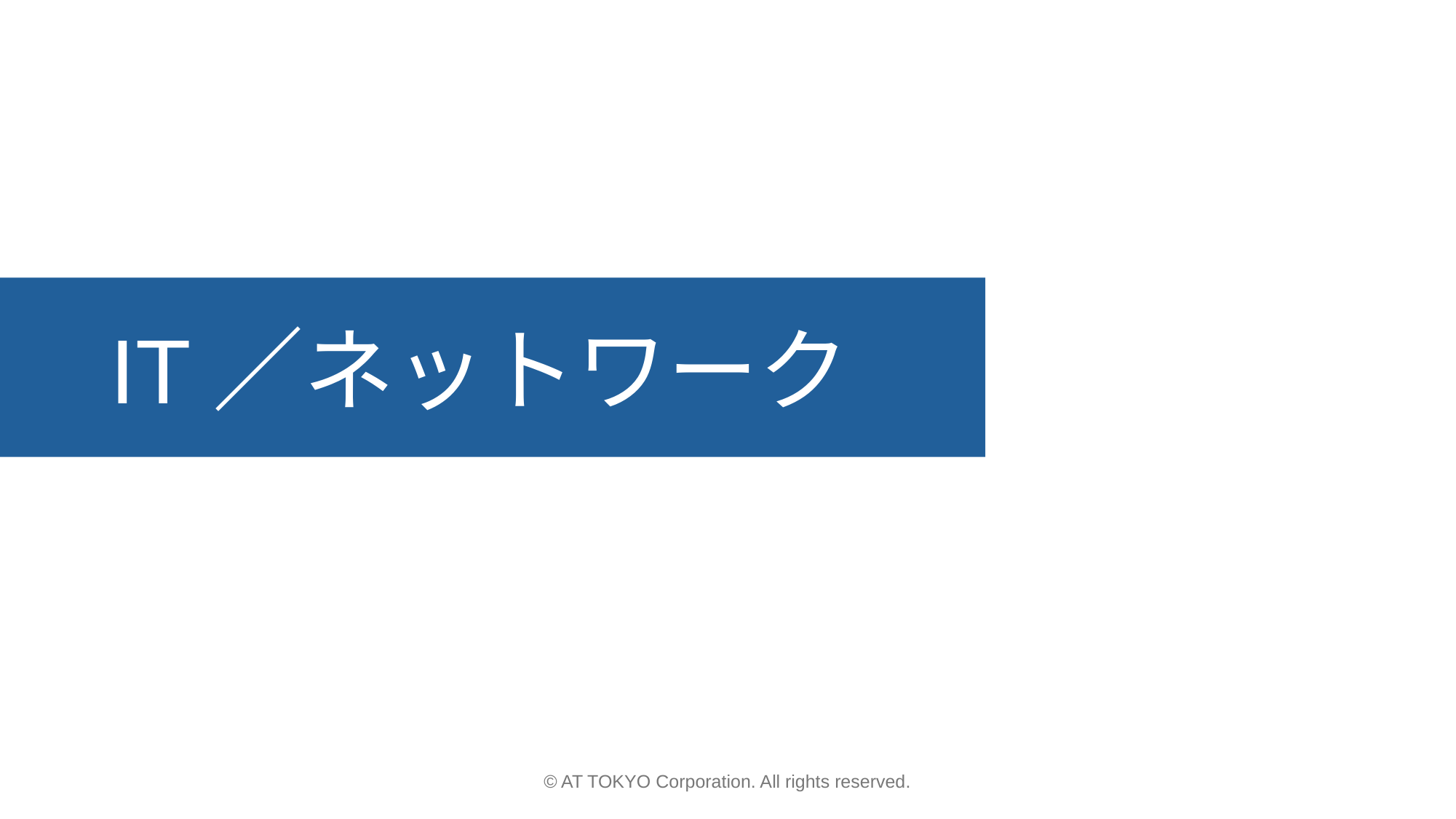

# IT／ネットワーク
© AT TOKYO Corporation. All rights reserved.